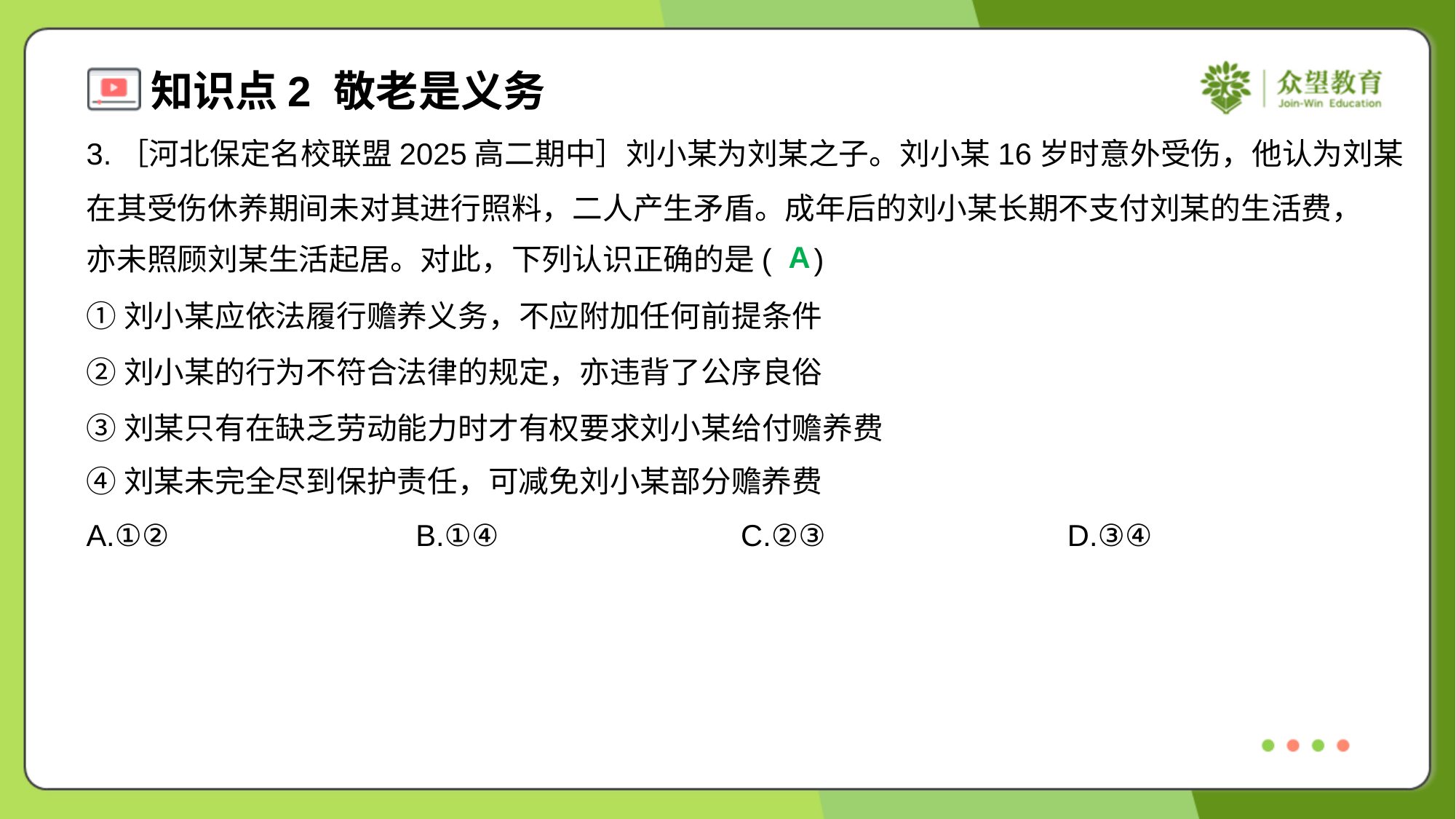

3.［河北保定名校联盟2025高二期中］刘小某为刘某之子。刘小某16岁时意外受伤，他认为刘某
在其受伤休养期间未对其进行照料，二人产生矛盾。成年后的刘小某长期不支付刘某的生活费，
亦未照顾刘某生活起居。对此，下列认识正确的是(     )
A
①刘小某应依法履行赡养义务，不应附加任何前提条件
②刘小某的行为不符合法律的规定，亦违背了公序良俗
③刘某只有在缺乏劳动能力时才有权要求刘小某给付赡养费
④刘某未完全尽到保护责任，可减免刘小某部分赡养费
A.①②	B.①④	C.②③	D.③④